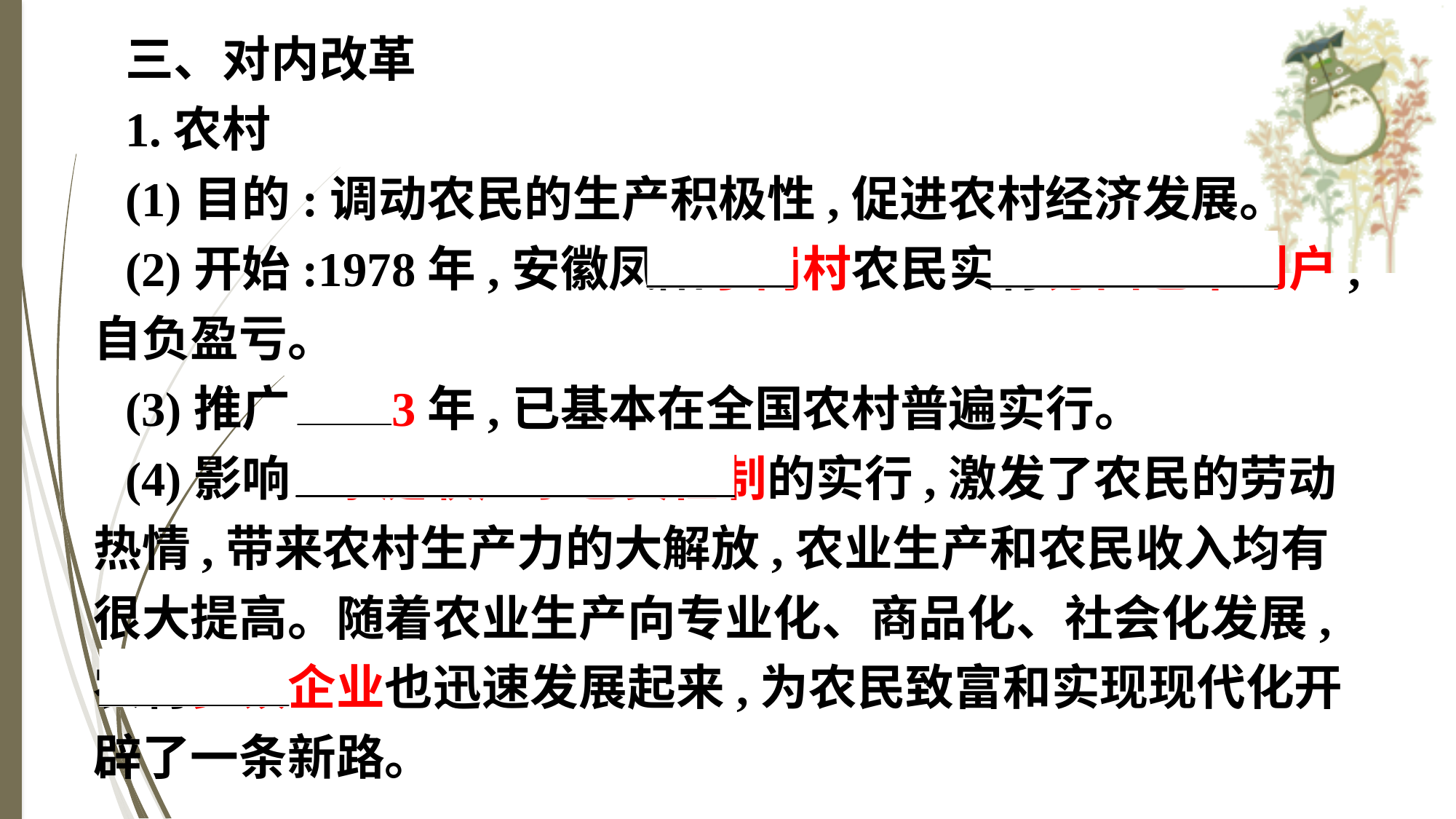

三、对内改革
1.农村
(1)目的:调动农民的生产积极性,促进农村经济发展。
(2)开始:1978年,安徽凤阳小岗村农民实行分田包干到户,自负盈亏。
(3)推广:1983年,已基本在全国农村普遍实行。
(4)影响:家庭联产承包责任制的实行,激发了农民的劳动热情,带来农村生产力的大解放,农业生产和农民收入均有很大提高。随着农业生产向专业化、商品化、社会化发展,农村乡镇企业也迅速发展起来,为农民致富和实现现代化开辟了一条新路。